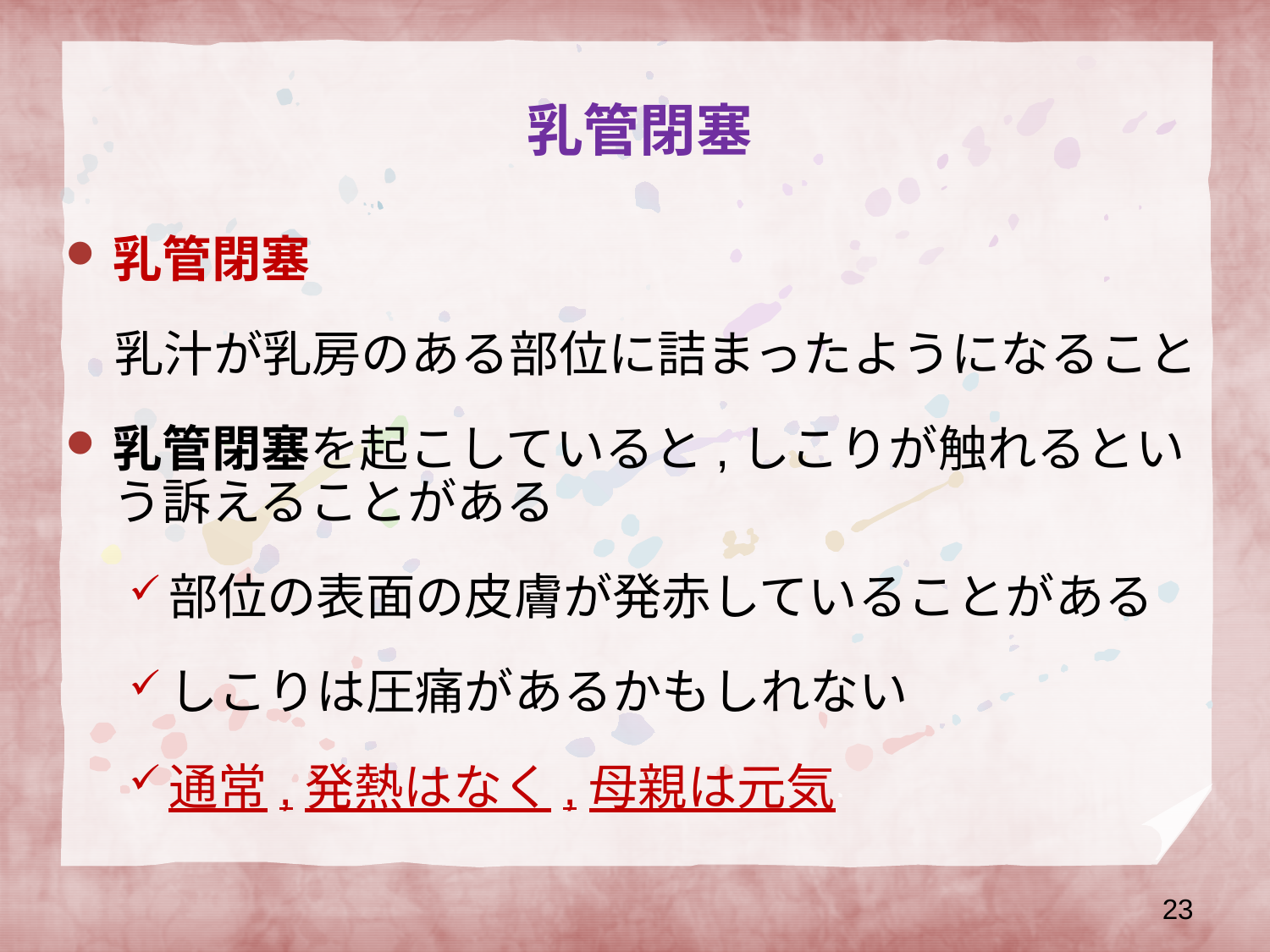

# 乳管閉塞
乳管閉塞
　乳汁が乳房のある部位に詰まったようになること
乳管閉塞を起こしていると,しこりが触れるという訴えることがある
部位の表面の皮膚が発赤していることがある
しこりは圧痛があるかもしれない
通常,発熱はなく,母親は元気
23